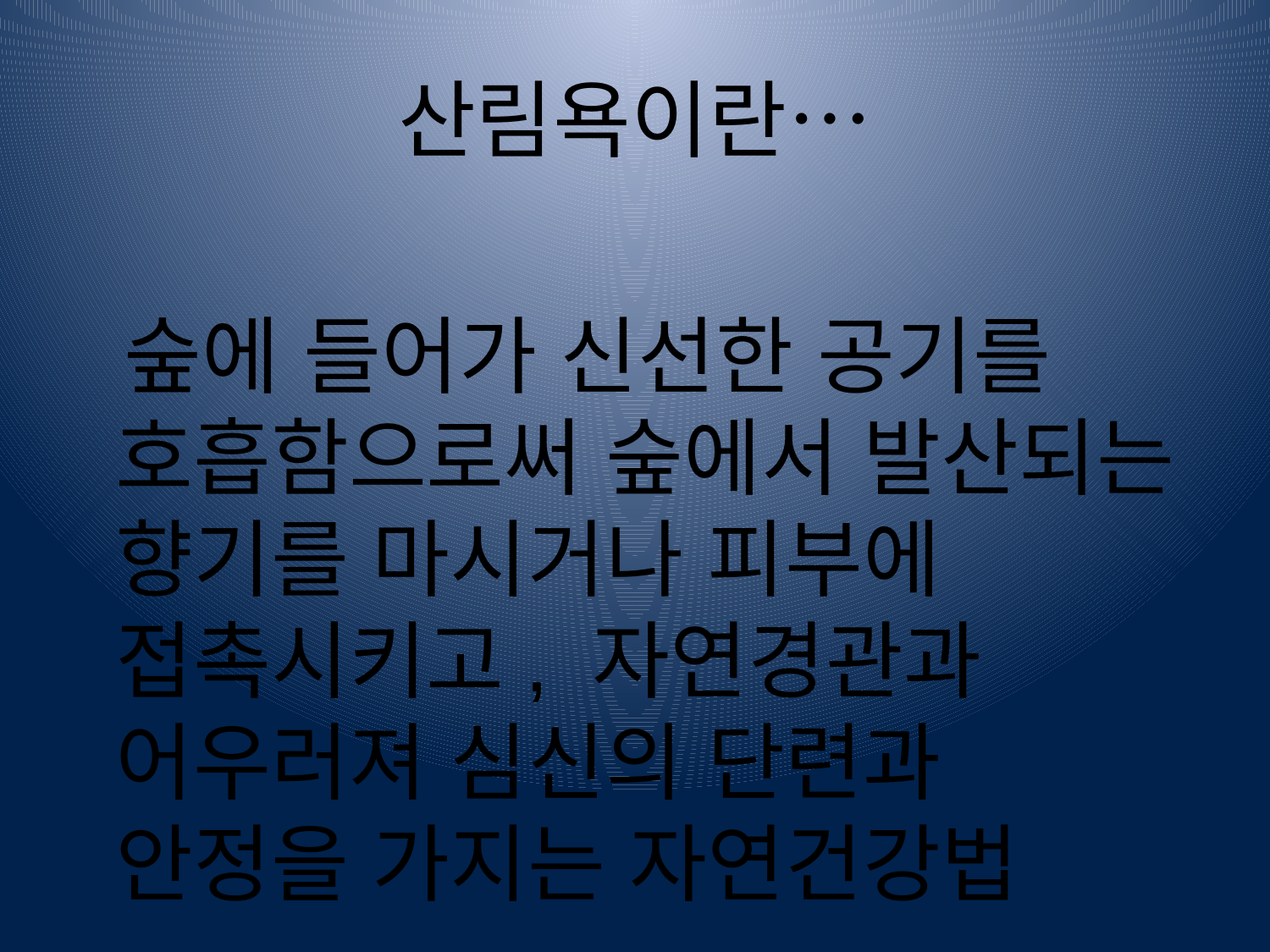

# 산림욕이란…
  숲에 들어가 신선한 공기를 호흡함으로써 숲에서 발산되는 향기를 마시거나 피부에 접촉시키고, 자연경관과 어우러져 심신의 단련과 안정을 가지는 자연건강법